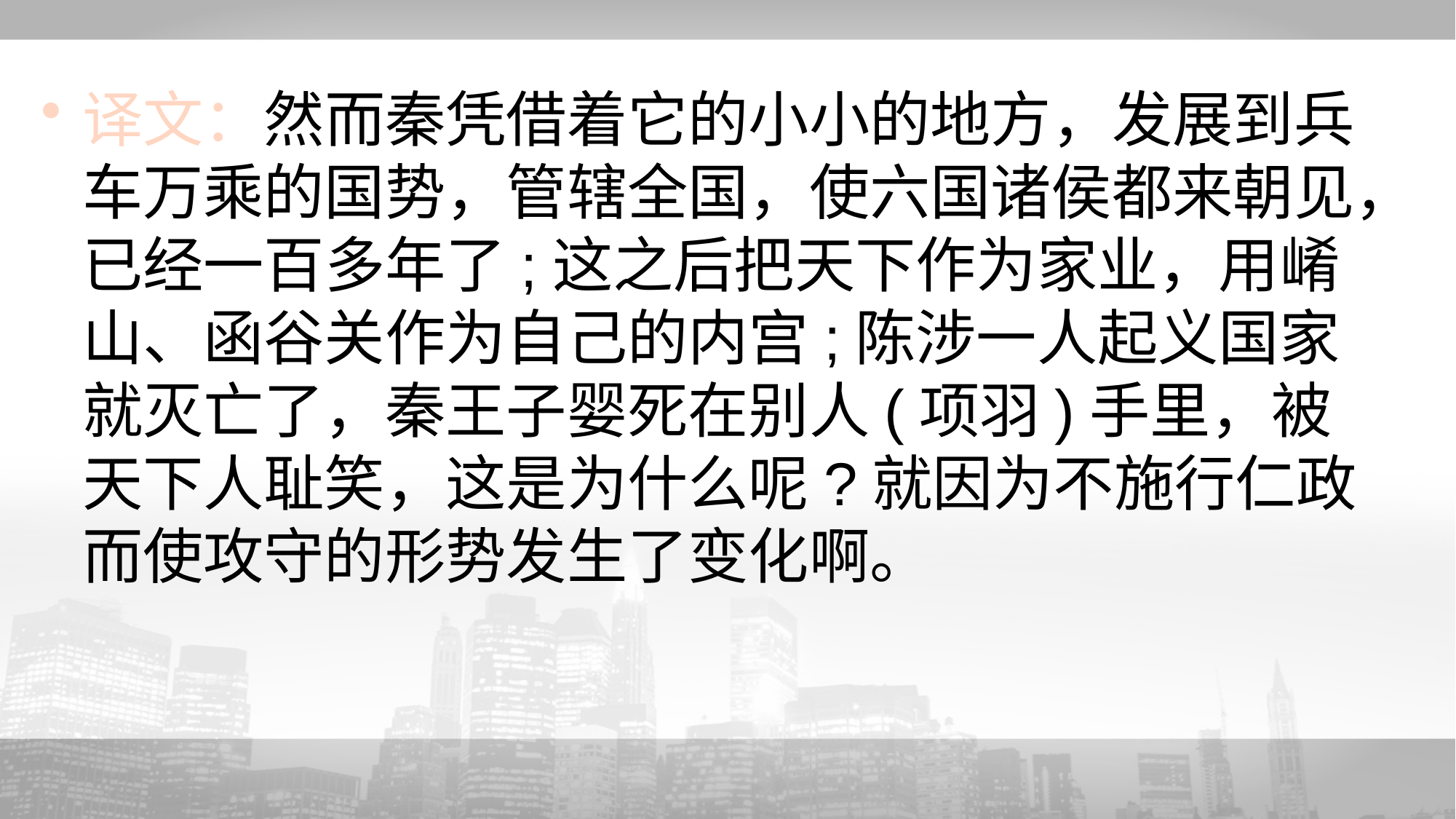

译文：然而秦凭借着它的小小的地方，发展到兵车万乘的国势，管辖全国，使六国诸侯都来朝见，已经一百多年了;这之后把天下作为家业，用崤山、函谷关作为自己的内宫;陈涉一人起义国家就灭亡了，秦王子婴死在别人(项羽)手里，被天下人耻笑，这是为什么呢?就因为不施行仁政而使攻守的形势发生了变化啊。